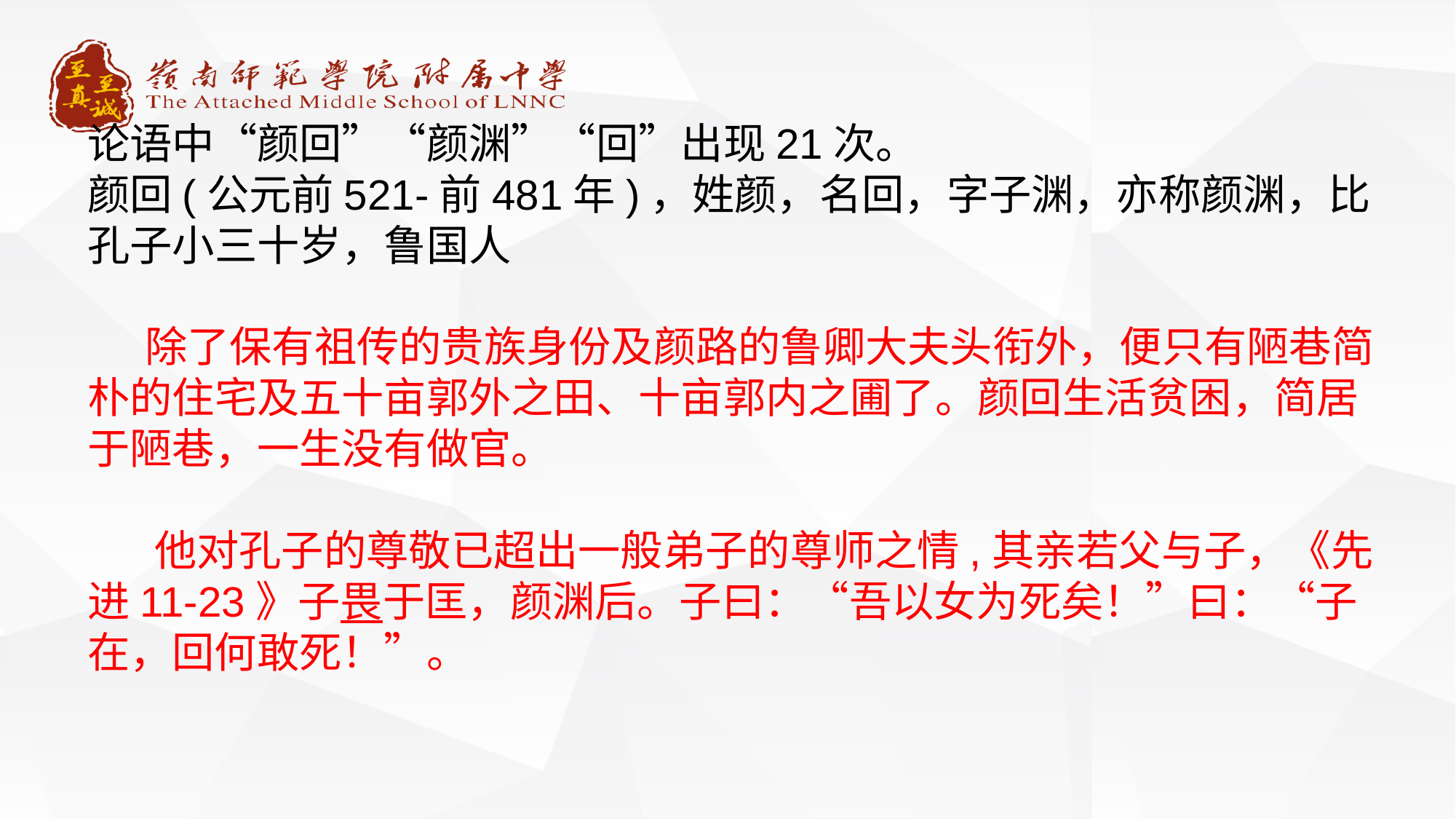

论语中“颜回”“颜渊”“回”出现21次。
颜回(公元前521-前481年)，姓颜，名回，字子渊，亦称颜渊，比孔子小三十岁，鲁国人

     除了保有祖传的贵族身份及颜路的鲁卿大夫头衔外，便只有陋巷简朴的住宅及五十亩郭外之田、十亩郭内之圃了。颜回生活贫困，简居于陋巷，一生没有做官。

      他对孔子的尊敬已超出一般弟子的尊师之情,其亲若父与子，《先进11-23》子畏于匡，颜渊后。子曰：“吾以女为死矣！”曰：“子在，回何敢死！”。